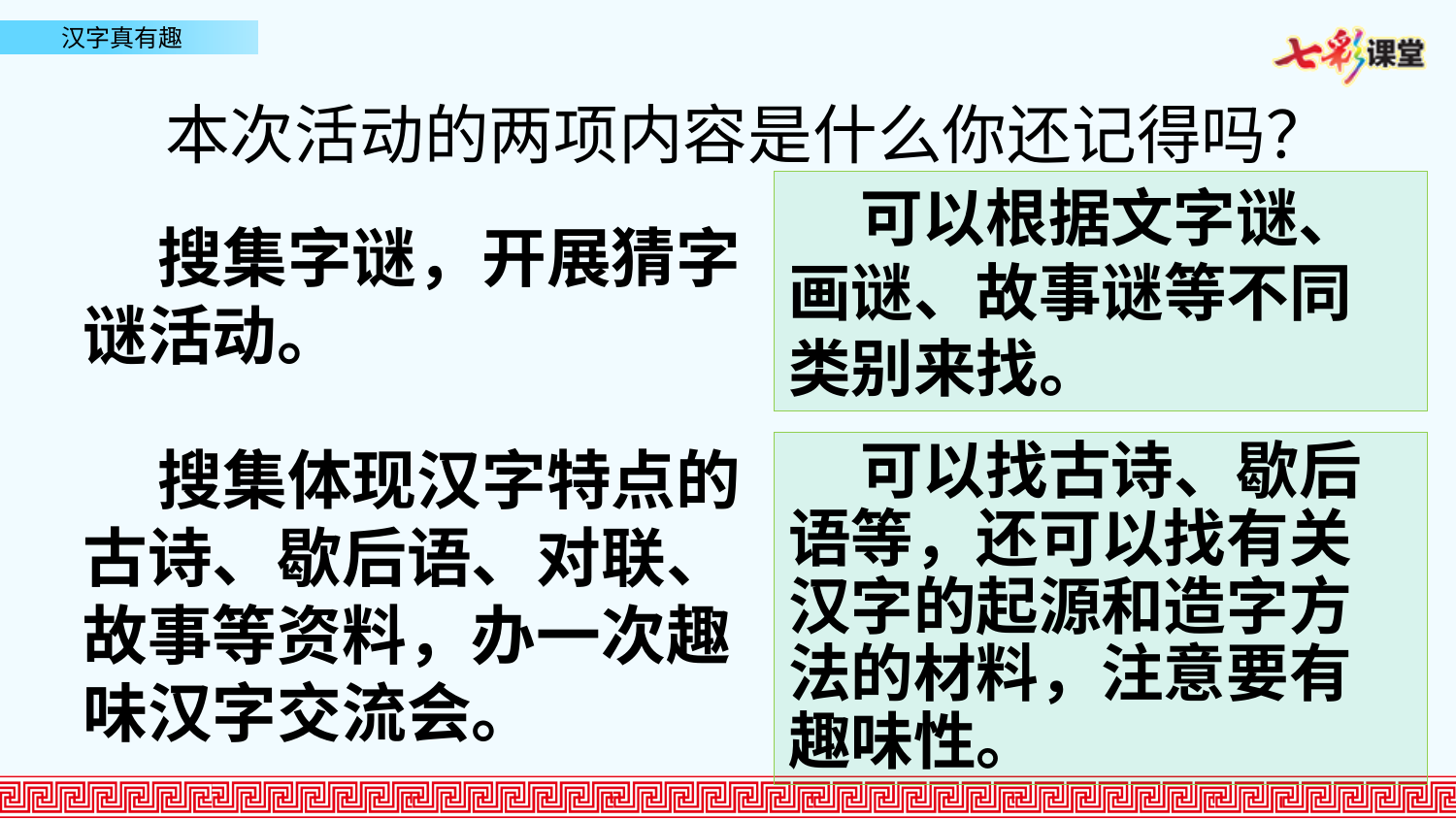

本次活动的两项内容是什么你还记得吗？
    可以根据文字谜、画谜、故事谜等不同类别来找。
    搜集字谜，开展猜字谜活动。
    搜集体现汉字特点的古诗、歇后语、对联、故事等资料，办一次趣味汉字交流会。
    可以找古诗、歇后语等，还可以找有关汉字的起源和造字方法的材料，注意要有趣味性。